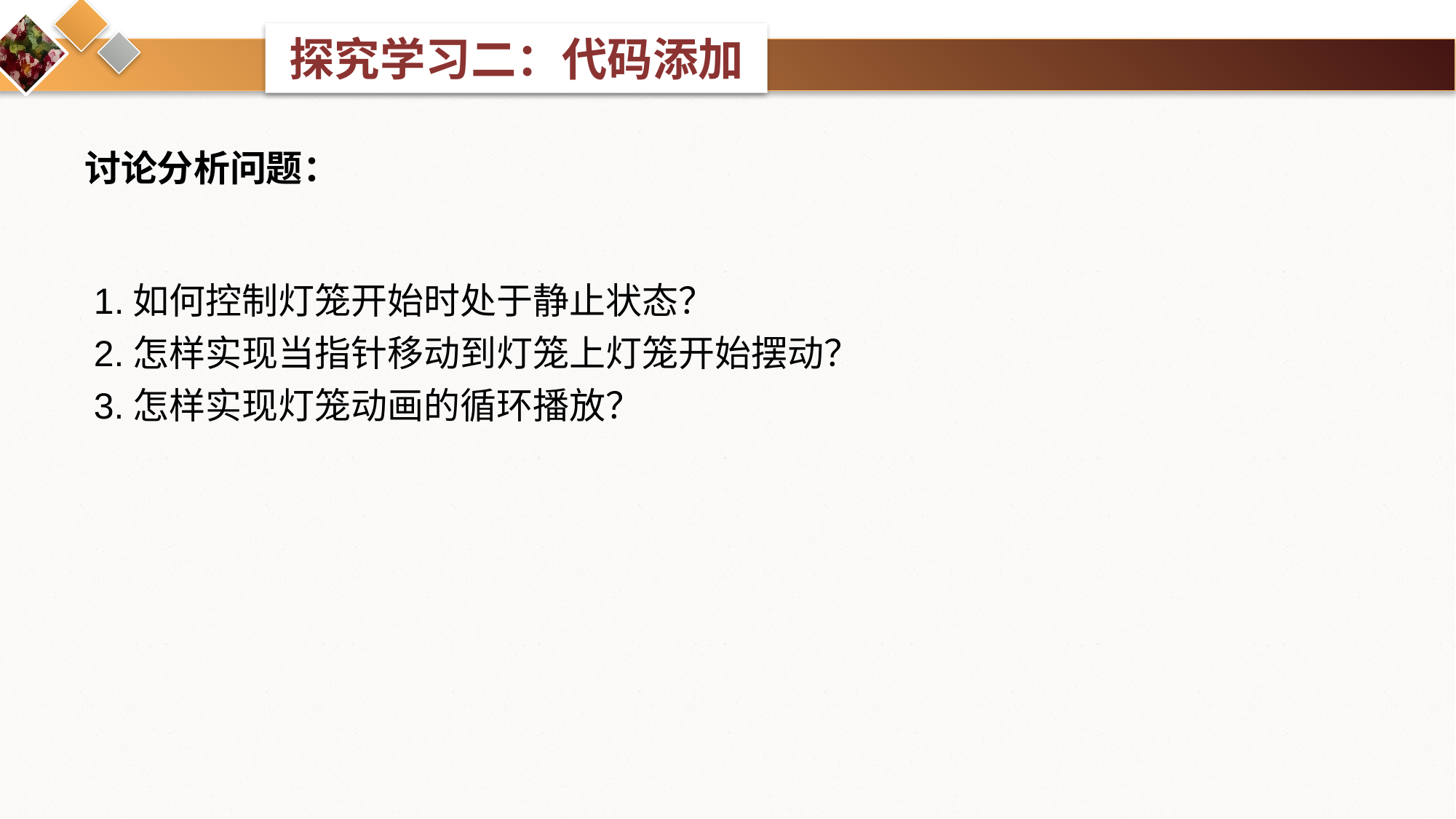

讨论分析问题：
1.如何控制灯笼开始时处于静止状态？
2.怎样实现当指针移动到灯笼上灯笼开始摆动？
3.怎样实现灯笼动画的循环播放？